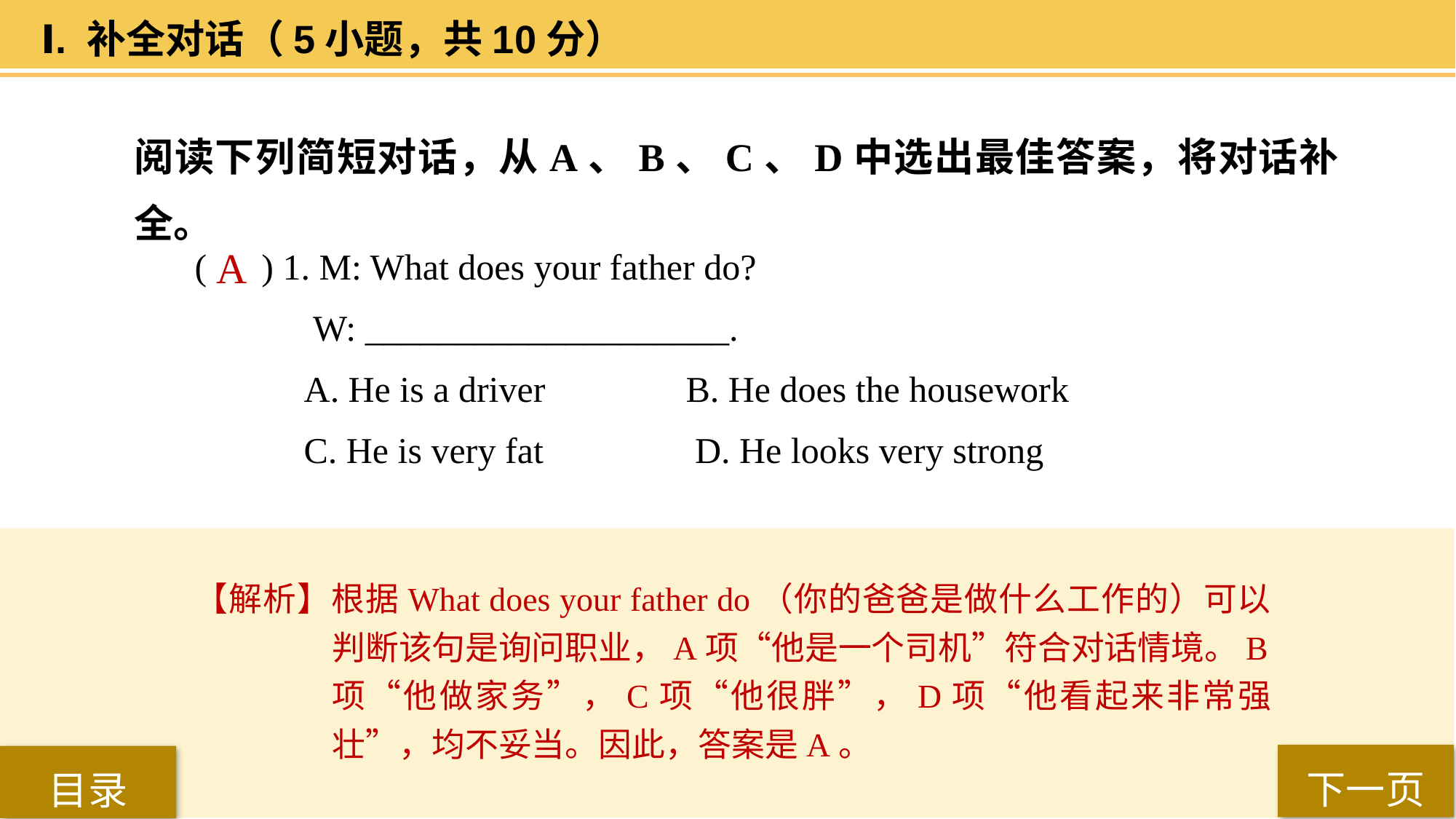

Ⅰ. 补全对话（5小题，共10分）
阅读下列简短对话，从A、B、C、D中选出最佳答案，将对话补全。
(      ) 1. M: What does your father do?
 W: ____________________.
A. He is a driver 		B. He does the housework
C. He is very fat		 D. He looks very strong
 A
【解析】根据What does your father do（你的爸爸是做什么工作的）可以判断该句是询问职业，A项“他是一个司机”符合对话情境。B项“他做家务”，C项“他很胖”，D项“他看起来非常强壮”，均不妥当。因此，答案是A。